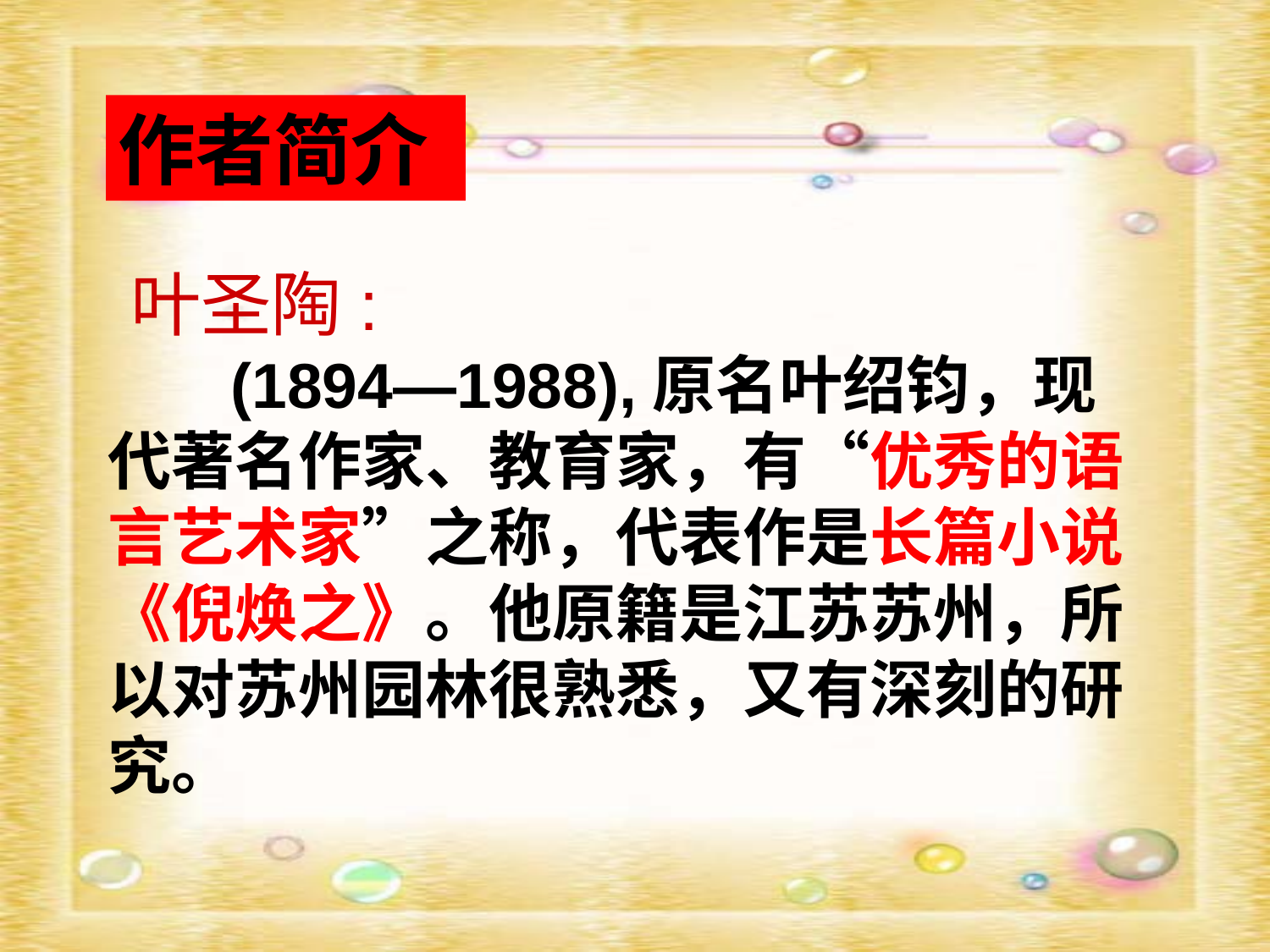

作者简介

 叶圣陶:
       (1894—1988),原名叶绍钧，现代著名作家、教育家，有“优秀的语言艺术家”之称，代表作是长篇小说《倪焕之》。他原籍是江苏苏州，所以对苏州园林很熟悉，又有深刻的研究。